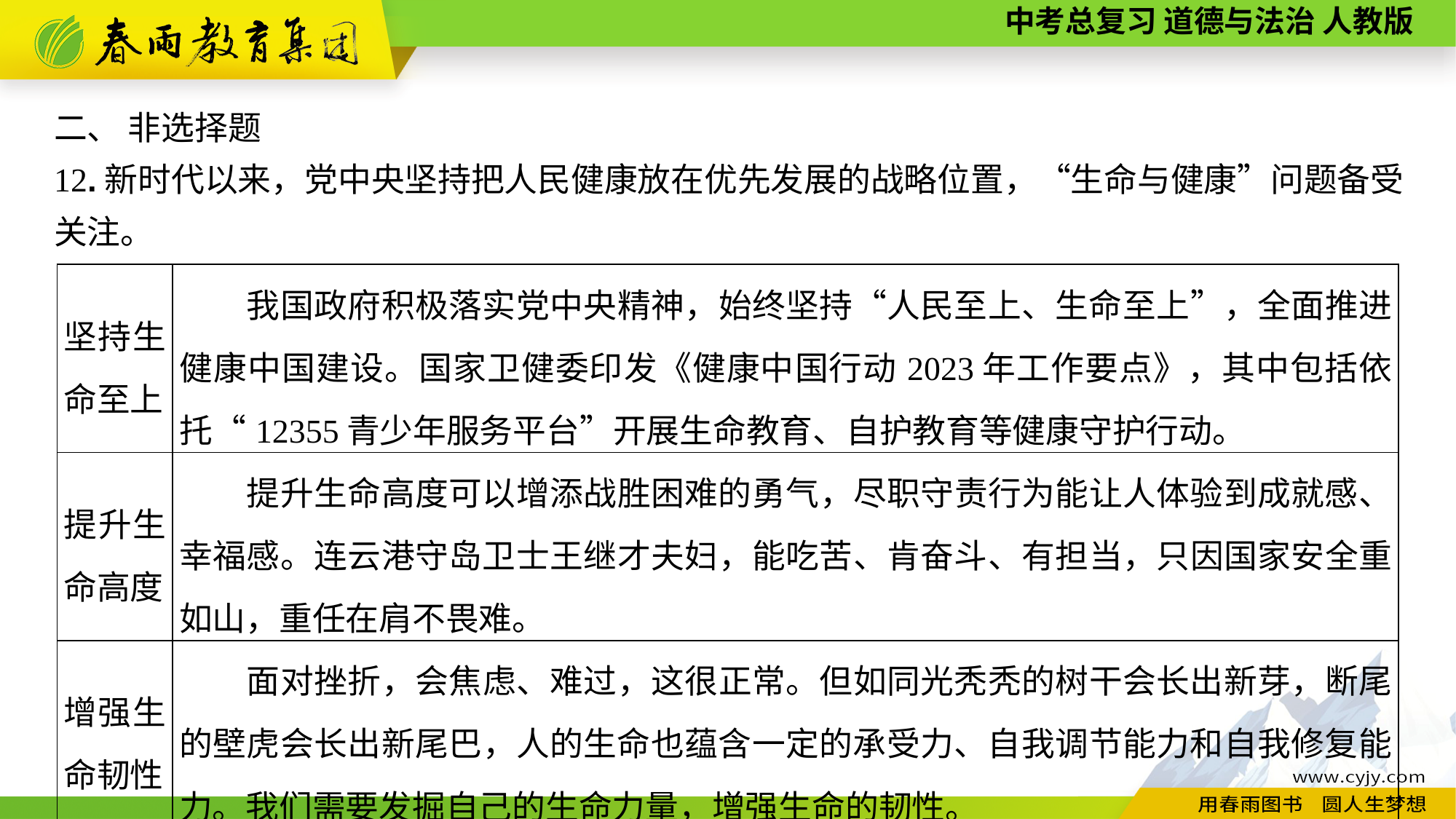

二、 非选择题
12.新时代以来，党中央坚持把人民健康放在优先发展的战略位置，“生命与健康”问题备受关注。
| 坚持生命至上 | 我国政府积极落实党中央精神，始终坚持“人民至上、生命至上”，全面推进健康中国建设。国家卫健委印发《健康中国行动2023年工作要点》，其中包括依托“12355青少年服务平台”开展生命教育、自护教育等健康守护行动。 |
| --- | --- |
| 提升生命高度 | 提升生命高度可以增添战胜困难的勇气，尽职守责行为能让人体验到成就感、幸福感。连云港守岛卫士王继才夫妇，能吃苦、肯奋斗、有担当，只因国家安全重如山，重任在肩不畏难。 |
| 增强生命韧性 | 面对挫折，会焦虑、难过，这很正常。但如同光秃秃的树干会长出新芽，断尾的壁虎会长出新尾巴，人的生命也蕴含一定的承受力、自我调节能力和自我修复能力。我们需要发掘自己的生命力量，增强生命的韧性。 |